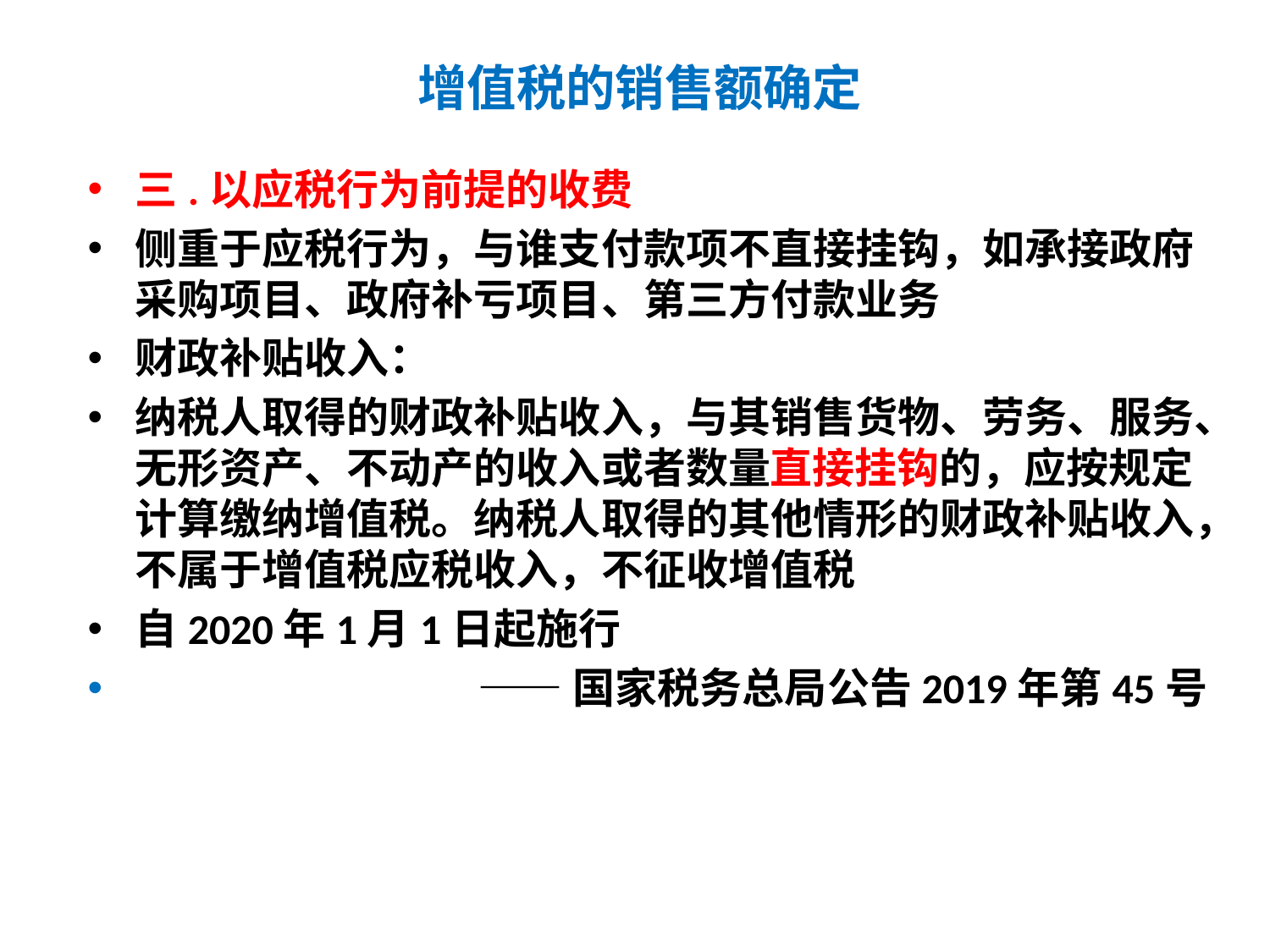

# 增值税的销售额确定
三.以应税行为前提的收费
侧重于应税行为，与谁支付款项不直接挂钩，如承接政府采购项目、政府补亏项目、第三方付款业务
财政补贴收入：
纳税人取得的财政补贴收入，与其销售货物、劳务、服务、无形资产、不动产的收入或者数量直接挂钩的，应按规定计算缴纳增值税。纳税人取得的其他情形的财政补贴收入，不属于增值税应税收入，不征收增值税
自2020年1月1日起施行
                                    ——国家税务总局公告2019年第45号